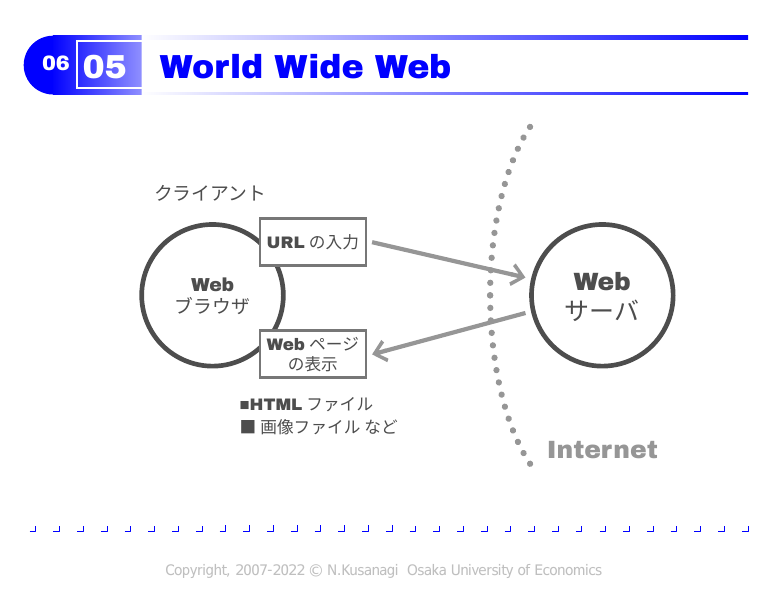

# 05   World Wide Web
クライアント

URLの入力
Web
ブラウザ
Web
サーバ

Webページ
の表示
■HTMLファイル
■画像ファイル など
Internet